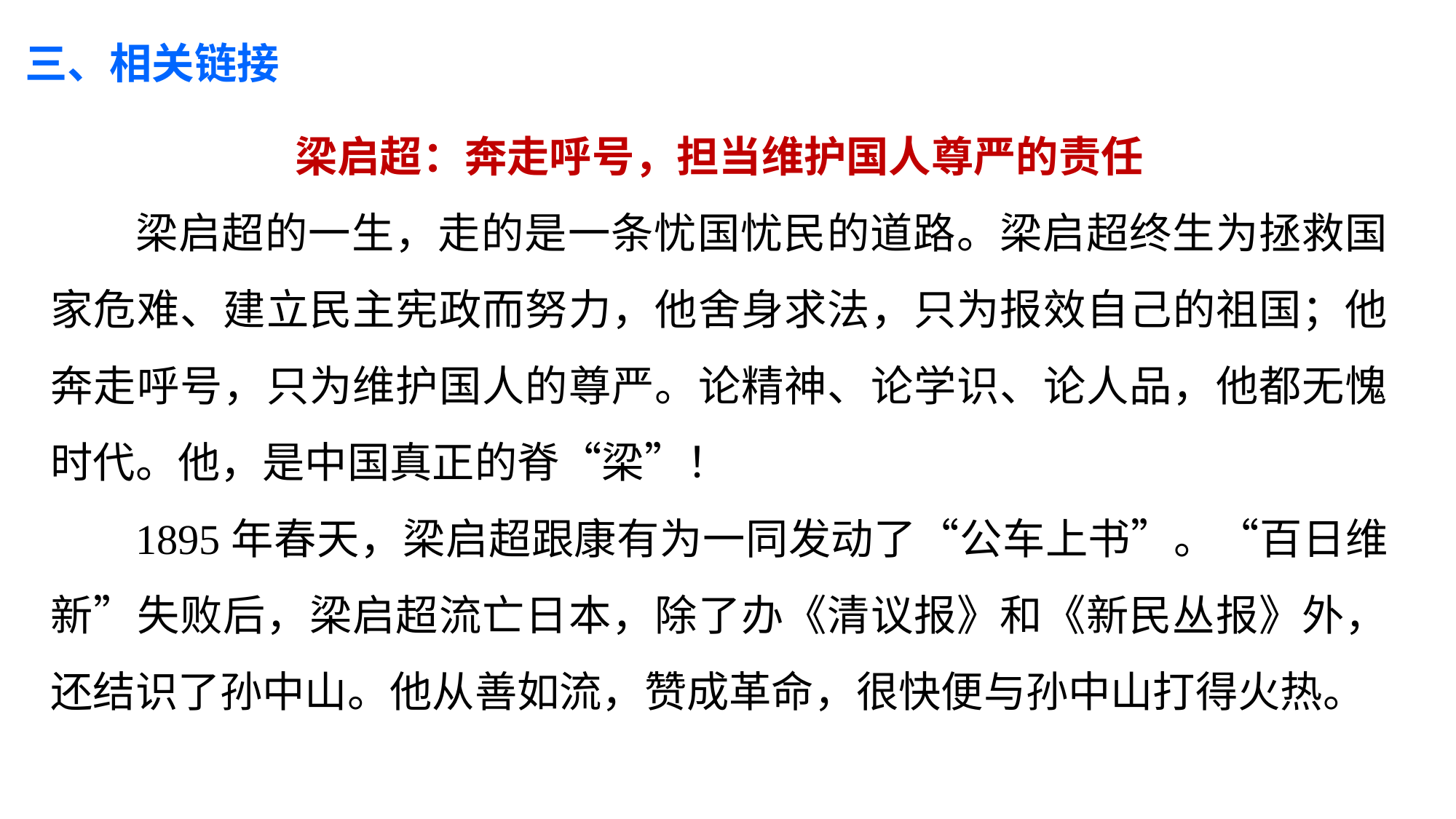

三、相关链接
梁启超：奔走呼号，担当维护国人尊严的责任
梁启超的一生，走的是一条忧国忧民的道路。梁启超终生为拯救国家危难、建立民主宪政而努力，他舍身求法，只为报效自己的祖国；他奔走呼号，只为维护国人的尊严。论精神、论学识、论人品，他都无愧时代。他，是中国真正的脊“梁”！
1895年春天，梁启超跟康有为一同发动了“公车上书”。“百日维新”失败后，梁启超流亡日本，除了办《清议报》和《新民丛报》外，还结识了孙中山。他从善如流，赞成革命，很快便与孙中山打得火热。